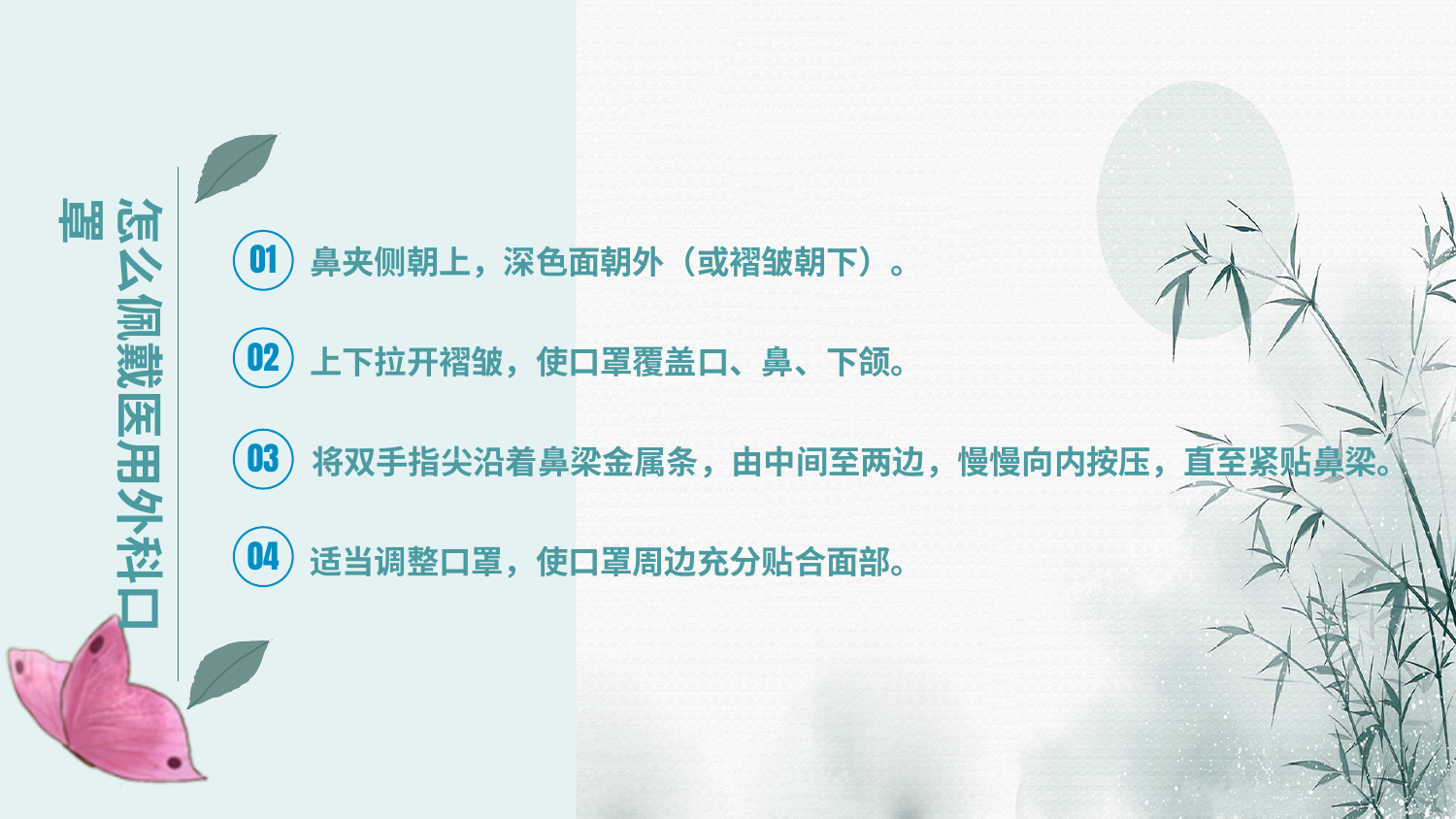

怎么佩戴医用外科口罩
01
鼻夹侧朝上，深色面朝外（或褶皱朝下）。
02
上下拉开褶皱，使口罩覆盖口、鼻、下颌。
03
将双手指尖沿着鼻梁金属条，由中间至两边，慢慢向内按压，直至紧贴鼻梁。
04
适当调整口罩，使口罩周边充分贴合面部。